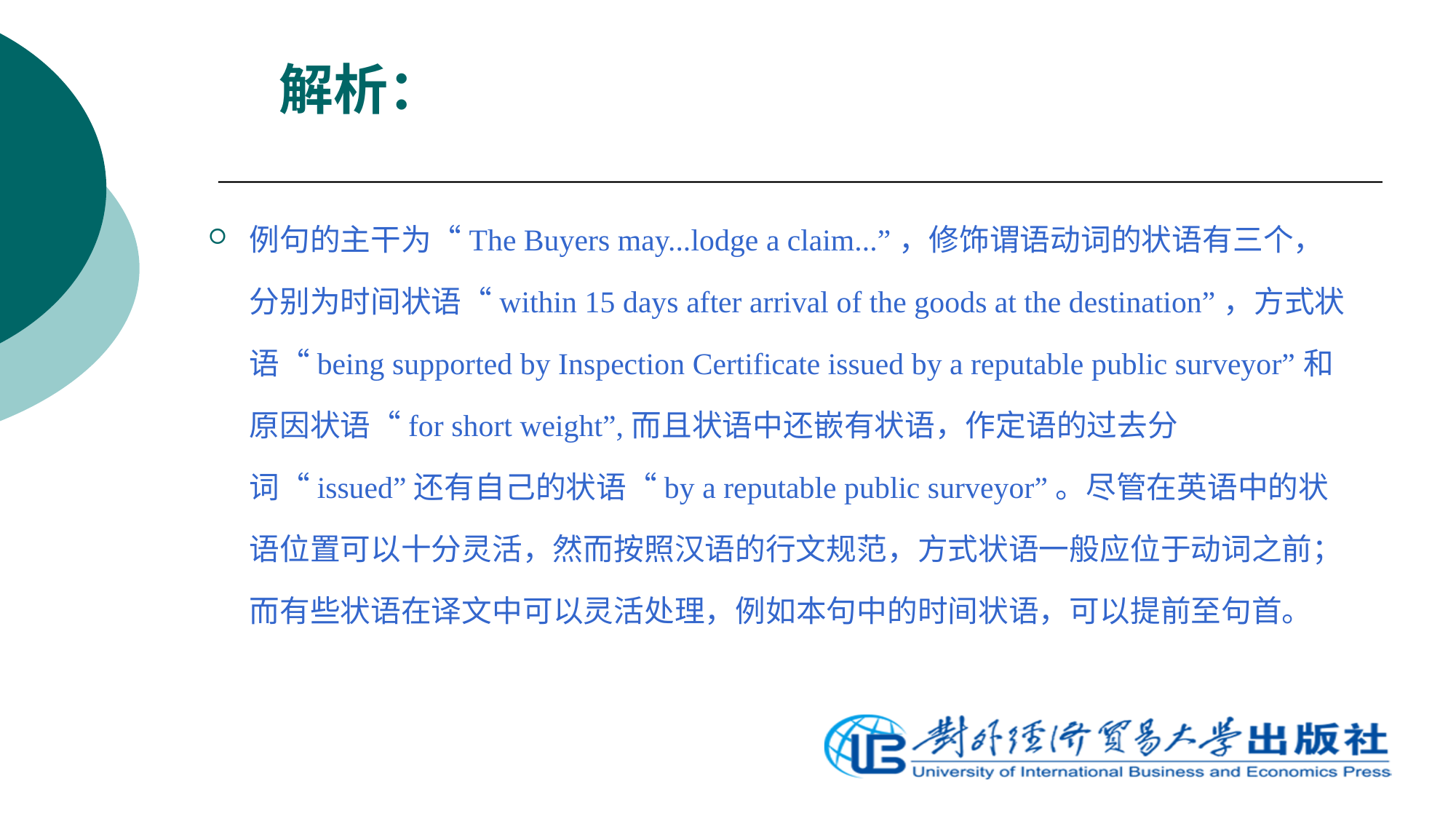

# 解析：
例句的主干为“The Buyers may...lodge a claim...”，修饰谓语动词的状语有三个，分别为时间状语“within 15 days after arrival of the goods at the destination”，方式状语“being supported by Inspection Certificate issued by a reputable public surveyor”和原因状语“for short weight”,而且状语中还嵌有状语，作定语的过去分词“issued”还有自己的状语“by a reputable public surveyor”。尽管在英语中的状语位置可以十分灵活，然而按照汉语的行文规范，方式状语一般应位于动词之前；而有些状语在译文中可以灵活处理，例如本句中的时间状语，可以提前至句首。